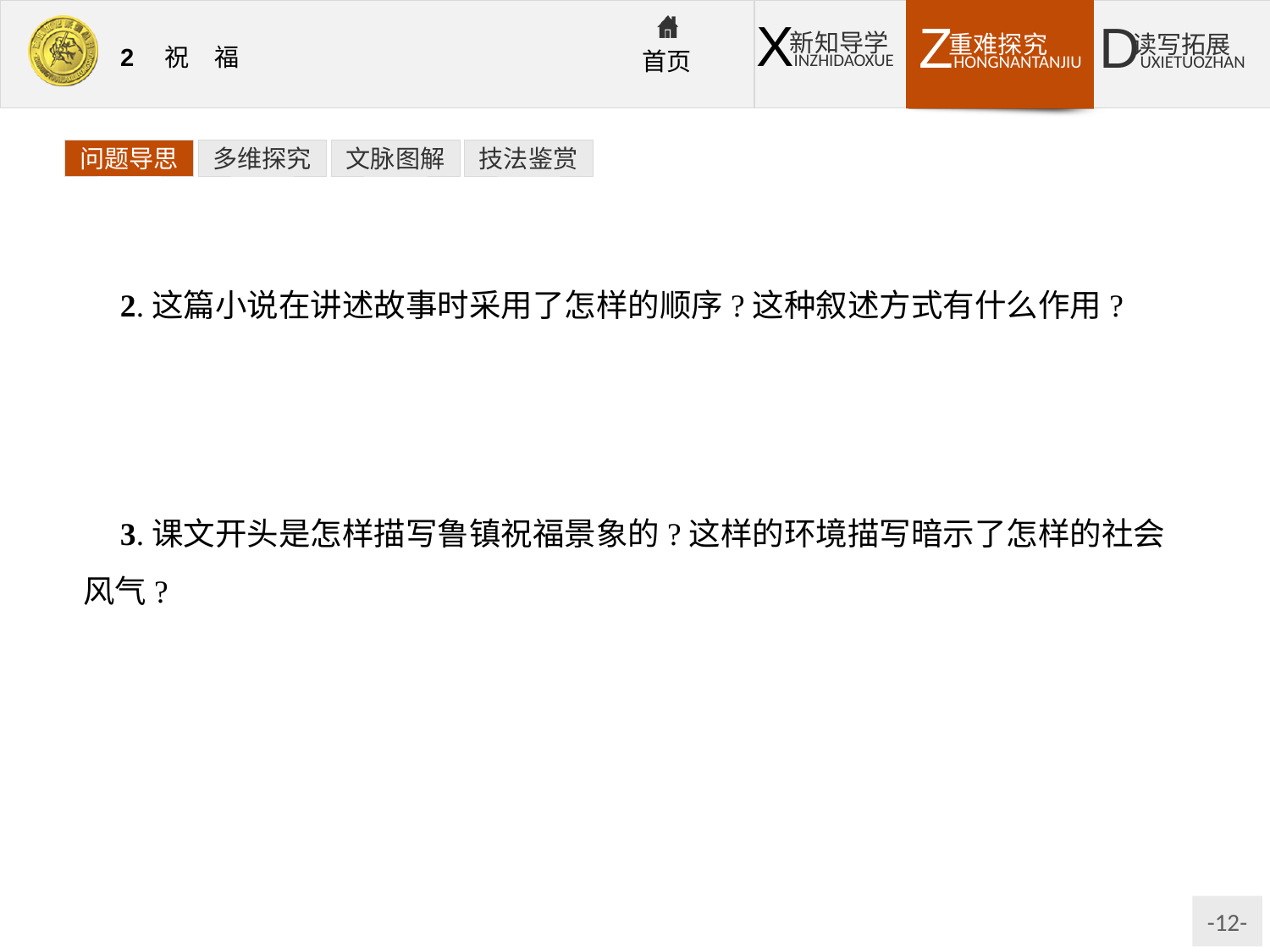

问题导思
多维探究
文脉图解
技法鉴赏
2.这篇小说在讲述故事时采用了怎样的顺序?这种叙述方式有什么作用?
提示:小说采用了倒叙的手法。设置悬念,使读者急于追根溯源,探求原委;文章一开始就揭示祥林嫂在一片祝福中死去的结局,形成对比,渲染了浓重的悲剧气氛,突出了小说反封建的主题。
3.课文开头是怎样描写鲁镇祝福景象的?这样的环境描写暗示了怎样的社会风气?
提示:小说开头渲染了鲁镇年终祝福的热闹忙碌的气氛,暗示了辛亥革命以后农村风俗习惯、封建思想依旧的现实,揭示了造成祥林嫂悲剧的社会根源。